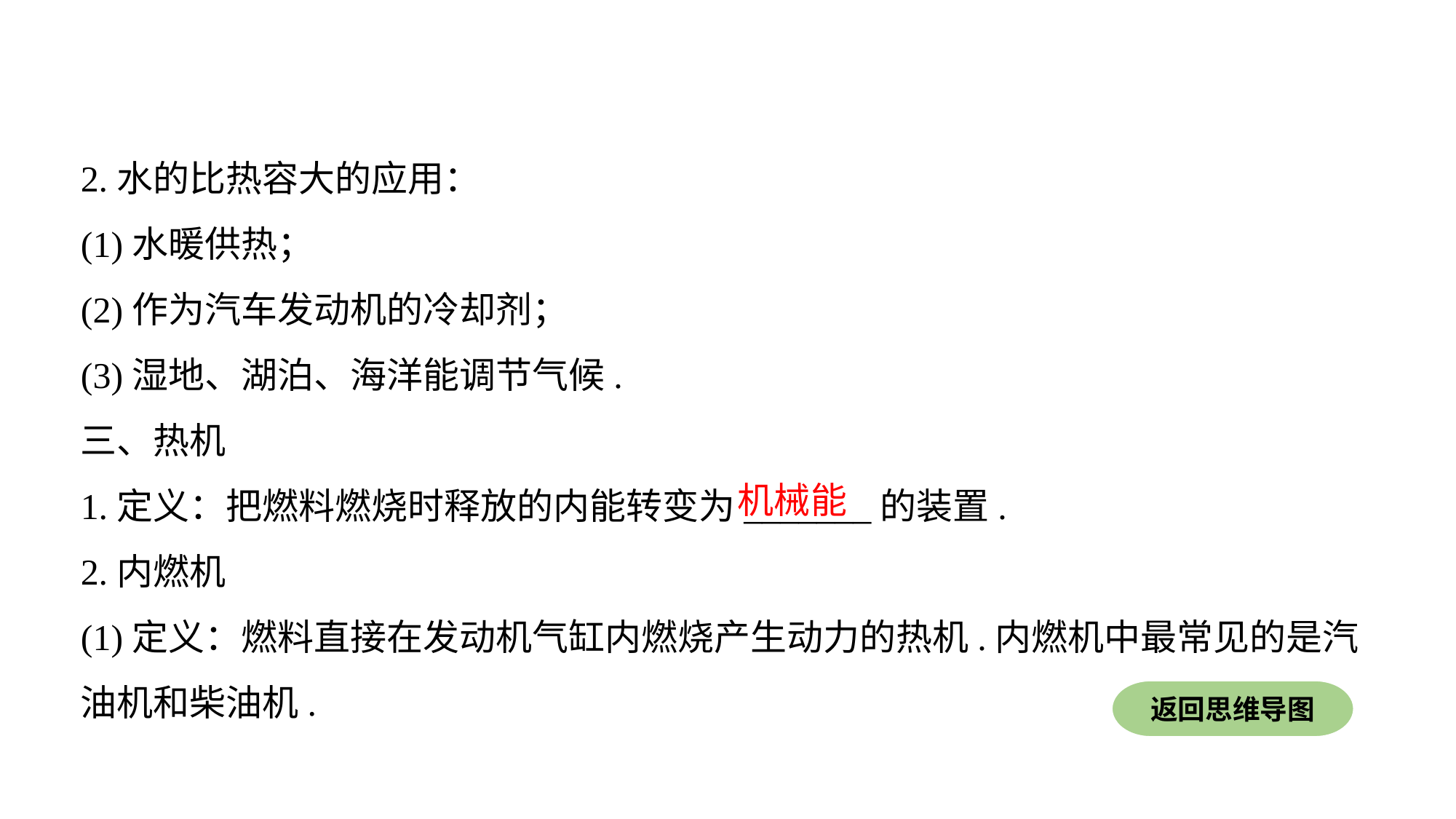

2.水的比热容大的应用：
(1)水暖供热；
(2)作为汽车发动机的冷却剂；
(3)湿地、湖泊、海洋能调节气候.
三、热机
1.定义：把燃料燃烧时释放的内能转变为_______的装置.
2.内燃机
(1)定义：燃料直接在发动机气缸内燃烧产生动力的热机.内燃机中最常见的是汽油机和柴油机.
机械能
返回思维导图